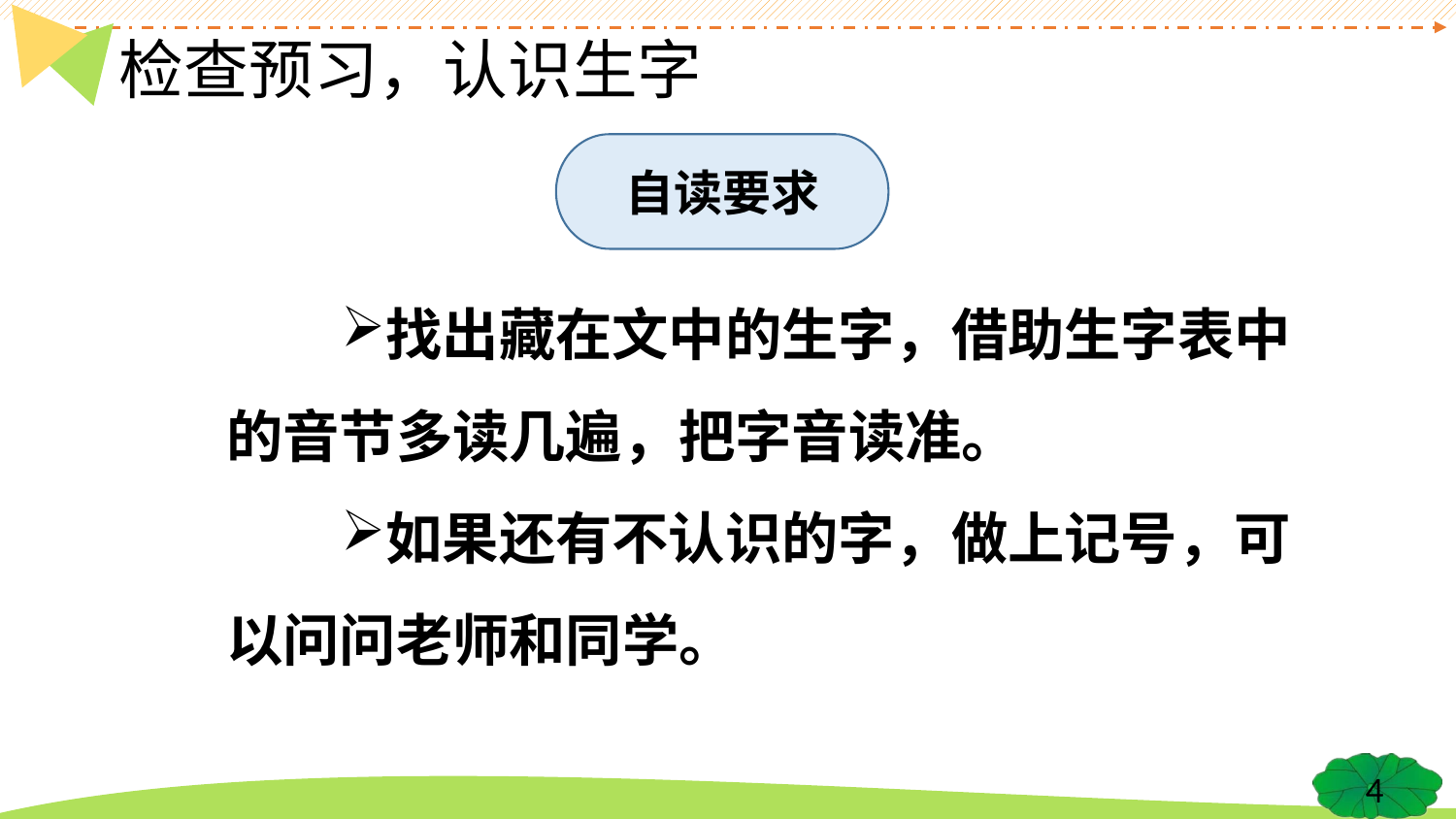

# 检查预习，认识生字
自读要求
找出藏在文中的生字，借助生字表中的音节多读几遍，把字音读准。
如果还有不认识的字，做上记号，可以问问老师和同学。